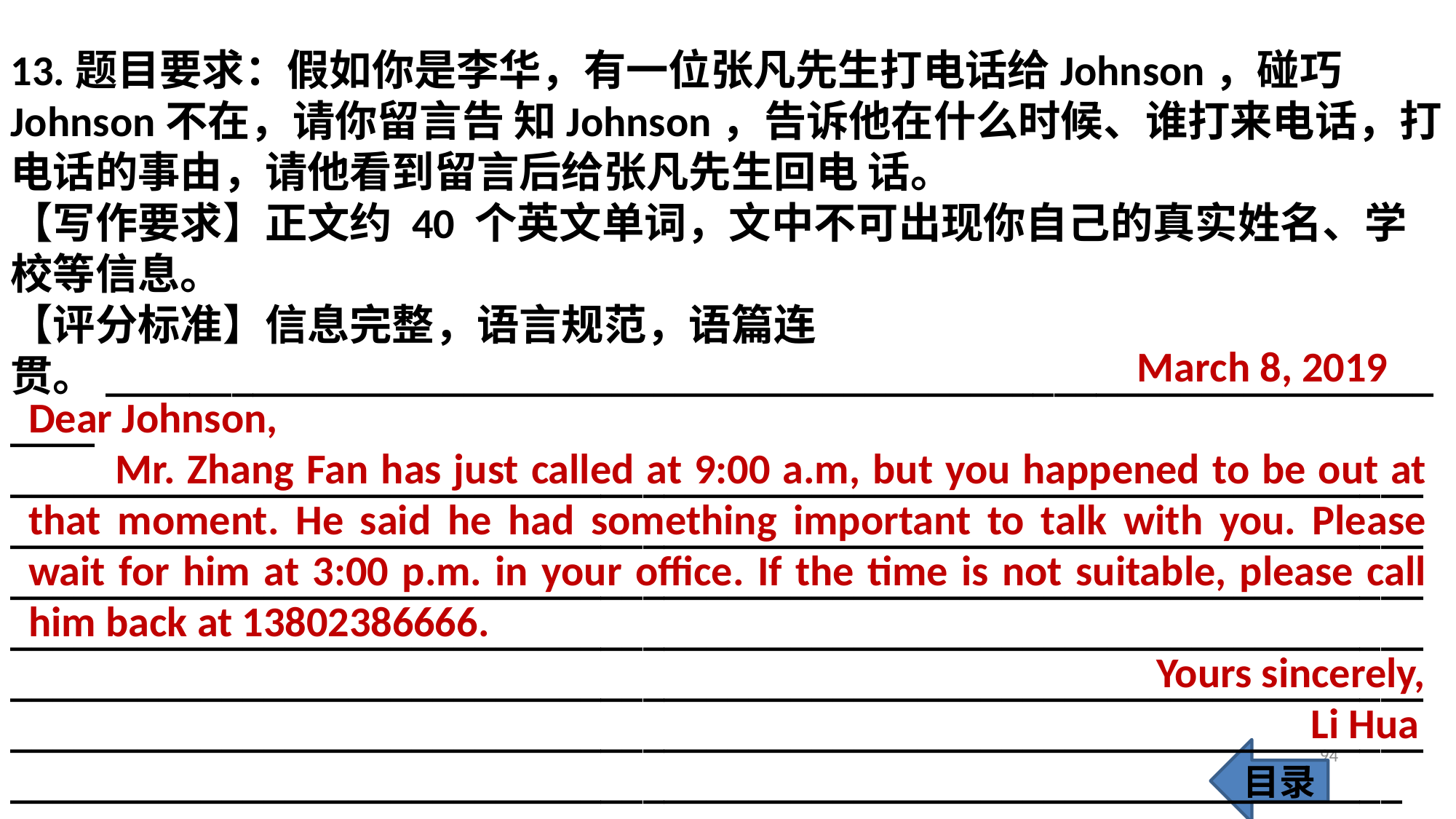

13.题目要求：假如你是李华，有一位张凡先生打电话给Johnson，碰巧Johnson不在，请你留言告 知Johnson，告诉他在什么时候、谁打来电话，打电话的事由，请他看到留言后给张凡先生回电 话。
【写作要求】正文约 40 个英文单词，文中不可出现你自己的真实姓名、学校等信息。
【评分标准】信息完整，语言规范，语篇连贯。___________________________________________________________________
___________________________________________________________________
___________________________________________________________________
___________________________________________________________________
___________________________________________________________________
___________________________________________________________________
___________________________________________________________________
__________________________________________________________________
                                                                                                                   March 8, 2019
Dear Johnson,
       Mr. Zhang Fan has just called at 9:00 a.m, but you happened to be out at that moment. He said he had something important to talk with you. Please wait for him at 3:00 p.m. in your office. If the time is not suitable, please call him back at 13802386666.
                                                                                                                     Yours sincerely,
                                                                                                                                     Li Hua
94
目录